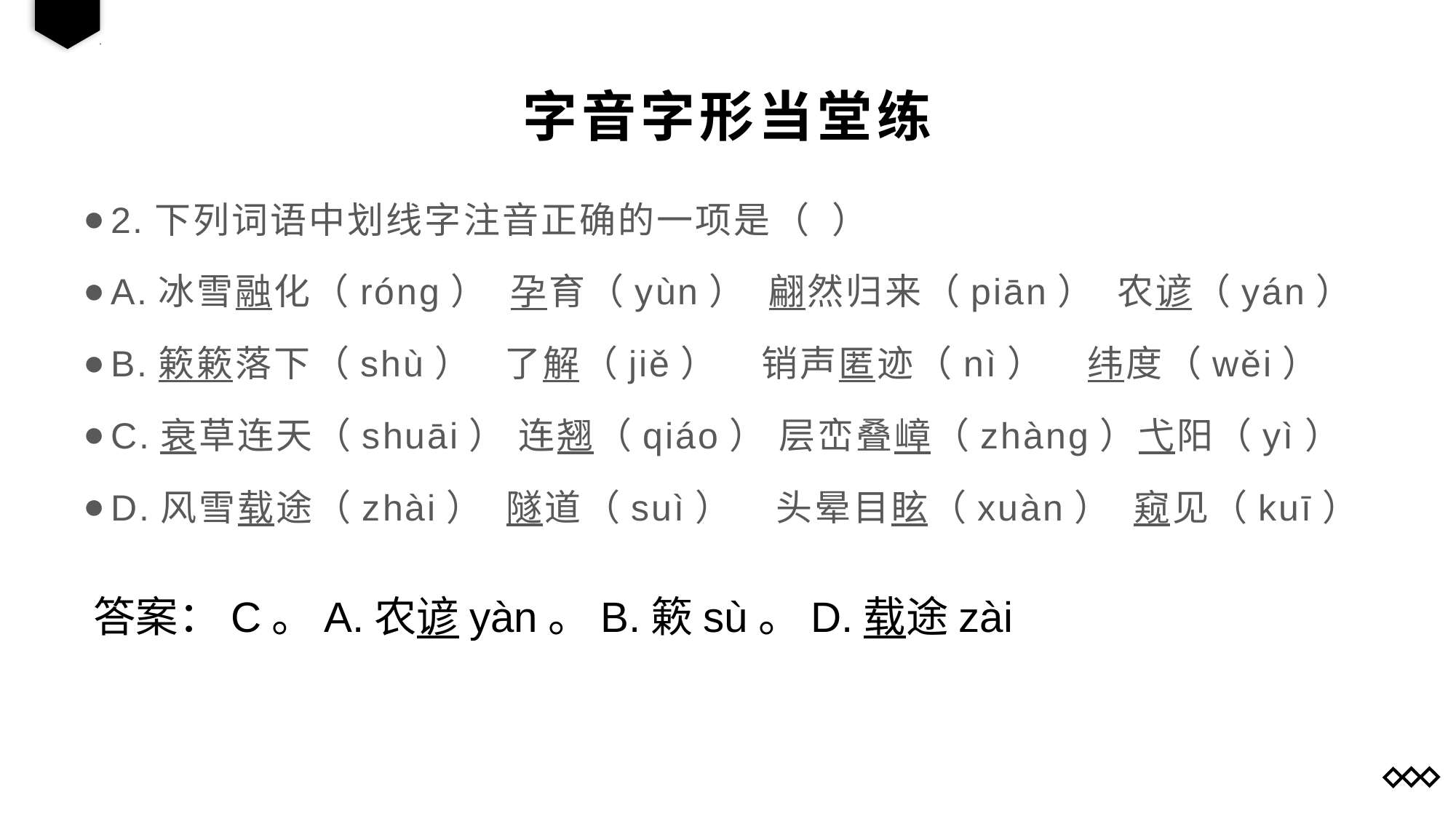

字音字形当堂练
2.下列词语中划线字注音正确的一项是（  ）
A.冰雪融化（róng）  孕育（yùn）  翩然归来（piān）  农谚（yán）
B.簌簌落下（shù）   了解（jiě）    销声匿迹（nì）    纬度（wěi）
C.衰草连天（shuāi） 连翘（qiáo） 层峦叠嶂（zhàng）弋阳（yì）
D.风雪载途（zhài）  隧道（suì）    头晕目眩（xuàn）  窥见（kuī）
答案：C。A.农谚yàn。B.簌sù。D.载途zài